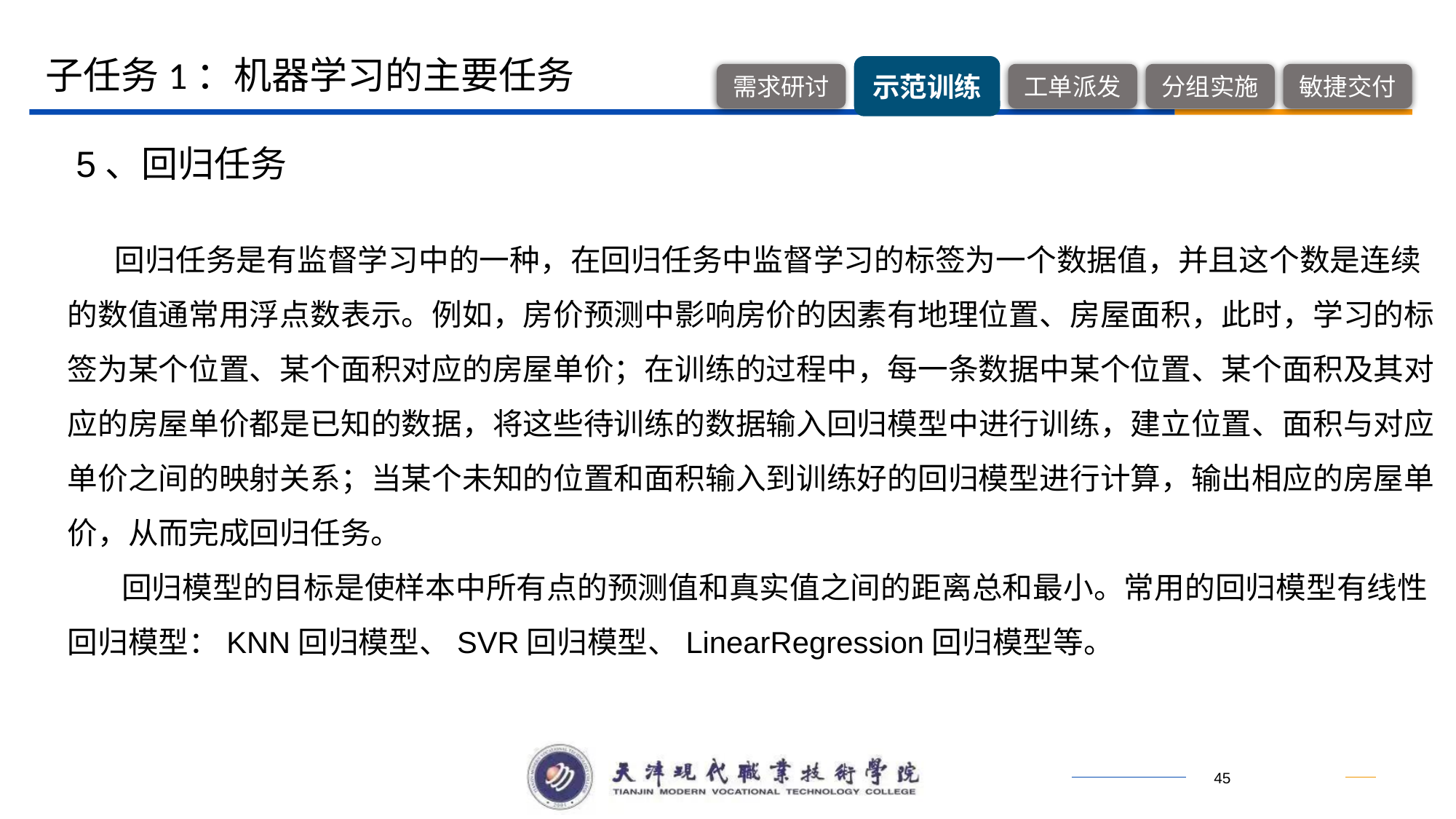

子任务1：机器学习的主要任务

5、回归任务
      回归任务是有监督学习中的一种，在回归任务中监督学习的标签为一个数据值，并且这个数是连续的数值通常用浮点数表示。例如，房价预测中影响房价的因素有地理位置、房屋面积，此时，学习的标签为某个位置、某个面积对应的房屋单价；在训练的过程中，每一条数据中某个位置、某个面积及其对应的房屋单价都是已知的数据，将这些待训练的数据输入回归模型中进行训练，建立位置、面积与对应单价之间的映射关系；当某个未知的位置和面积输入到训练好的回归模型进行计算，输出相应的房屋单价，从而完成回归任务。
       回归模型的目标是使样本中所有点的预测值和真实值之间的距离总和最小。常用的回归模型有线性回归模型：KNN回归模型、SVR回归模型、LinearRegression回归模型等。